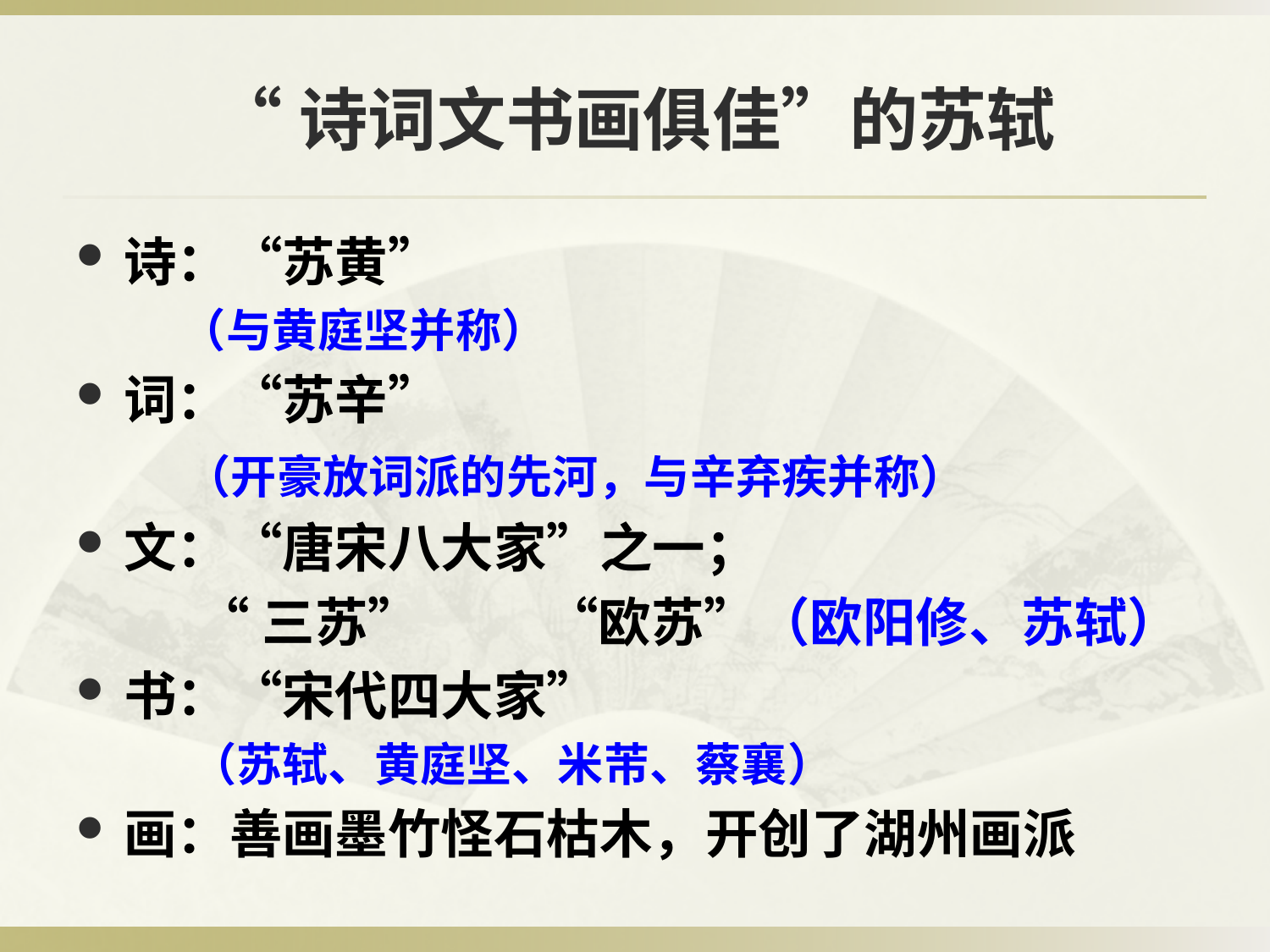

# “诗词文书画俱佳”的苏轼
诗：“苏黄”
         （与黄庭坚并称）
词：“苏辛”
        （开豪放词派的先河，与辛弃疾并称）
文：“唐宋八大家”之一；
          “三苏”            “欧苏”（欧阳修、苏轼）
书：“宋代四大家”
          （苏轼、黄庭坚、米芾、蔡襄）
画：善画墨竹怪石枯木，开创了湖州画派